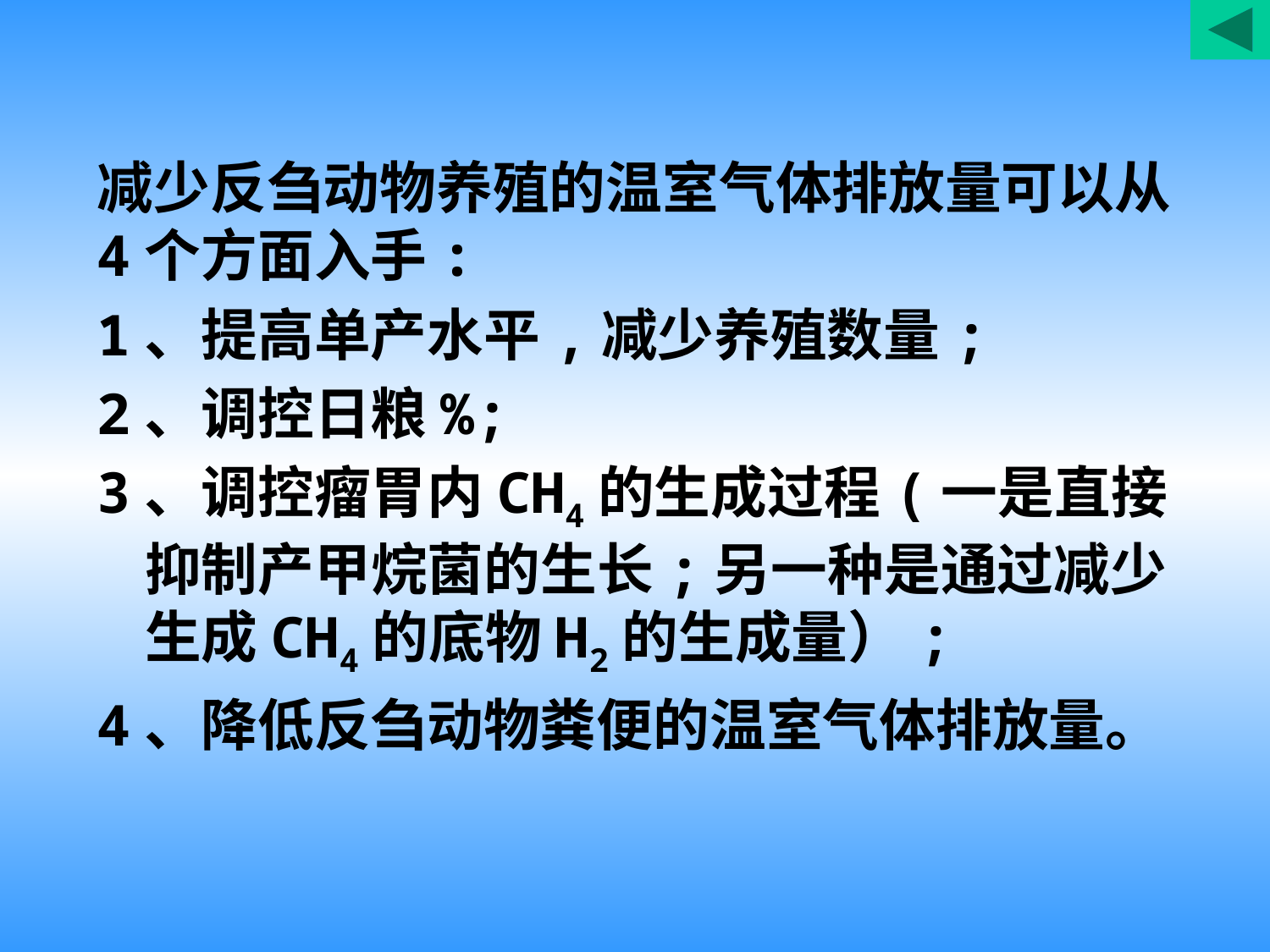

减少反刍动物养殖的温室气体排放量可以从4个方面入手:
1、提高单产水平,减少养殖数量;
2、调控日粮%;
3、调控瘤胃内CH4的生成过程(一是直接抑制产甲烷菌的生长;另一种是通过减少生成CH4的底物H2的生成量）;
4、降低反刍动物粪便的温室气体排放量。